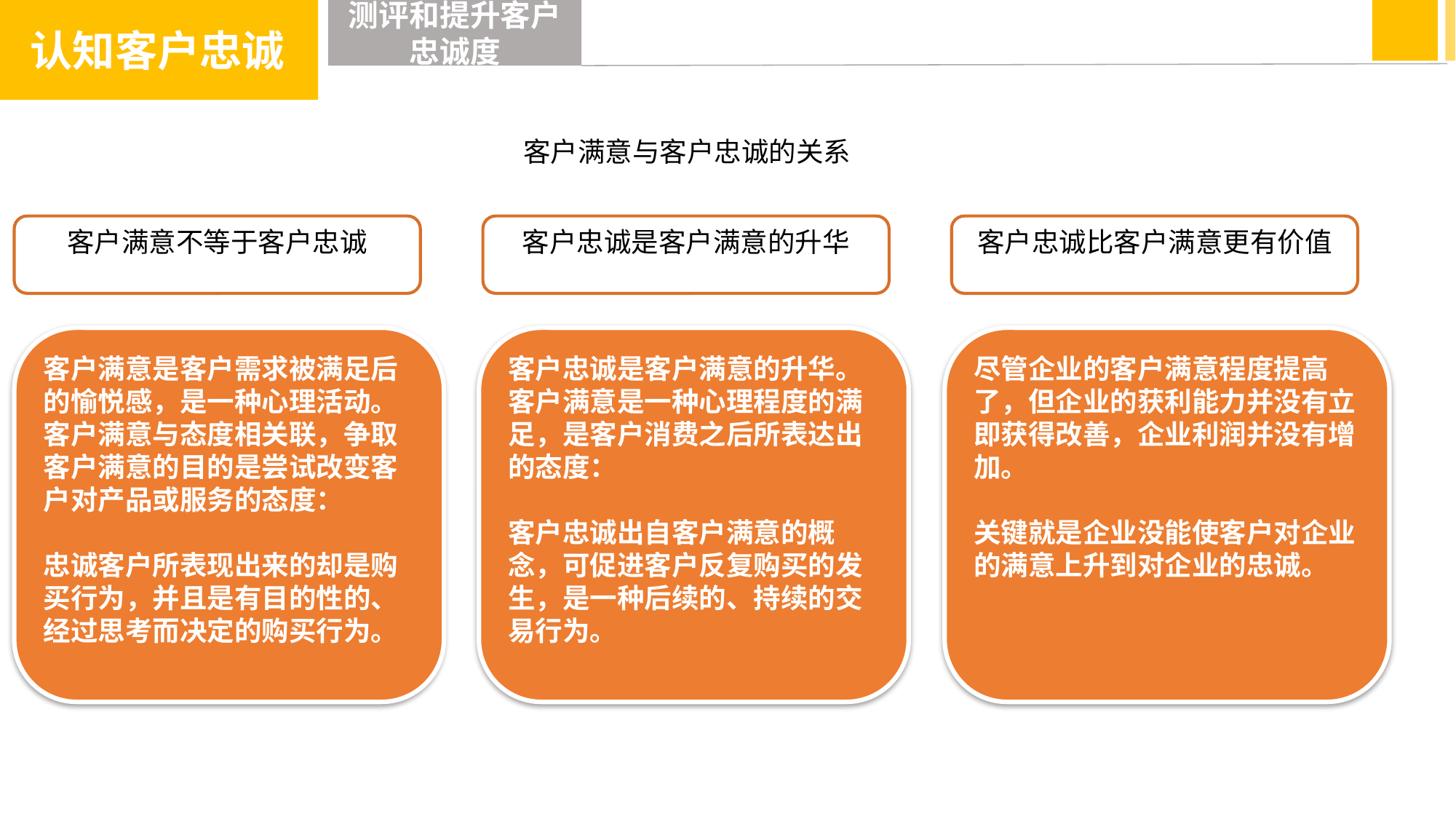

认知客户忠诚
测评和提升客户忠诚度

客户满意与客户忠诚的关系
客户满意不等于客户忠诚
客户忠诚是客户满意的升华
客户忠诚比客户满意更有价值
客户满意是客户需求被满足后的愉悦感，是一种心理活动。客户满意与态度相关联，争取客户满意的目的是尝试改变客户对产品或服务的态度：

忠诚客户所表现出来的却是购买行为，并且是有目的性的、经过思考而决定的购买行为。
客户忠诚是客户满意的升华。客户满意是一种心理程度的满足，是客户消费之后所表达出的态度：

客户忠诚出自客户满意的概念，可促进客户反复购买的发生，是一种后续的、持续的交易行为。
尽管企业的客户满意程度提高了，但企业的获利能力并没有立即获得改善，企业利润并没有增加。

关键就是企业没能使客户对企业的满意上升到对企业的忠诚。